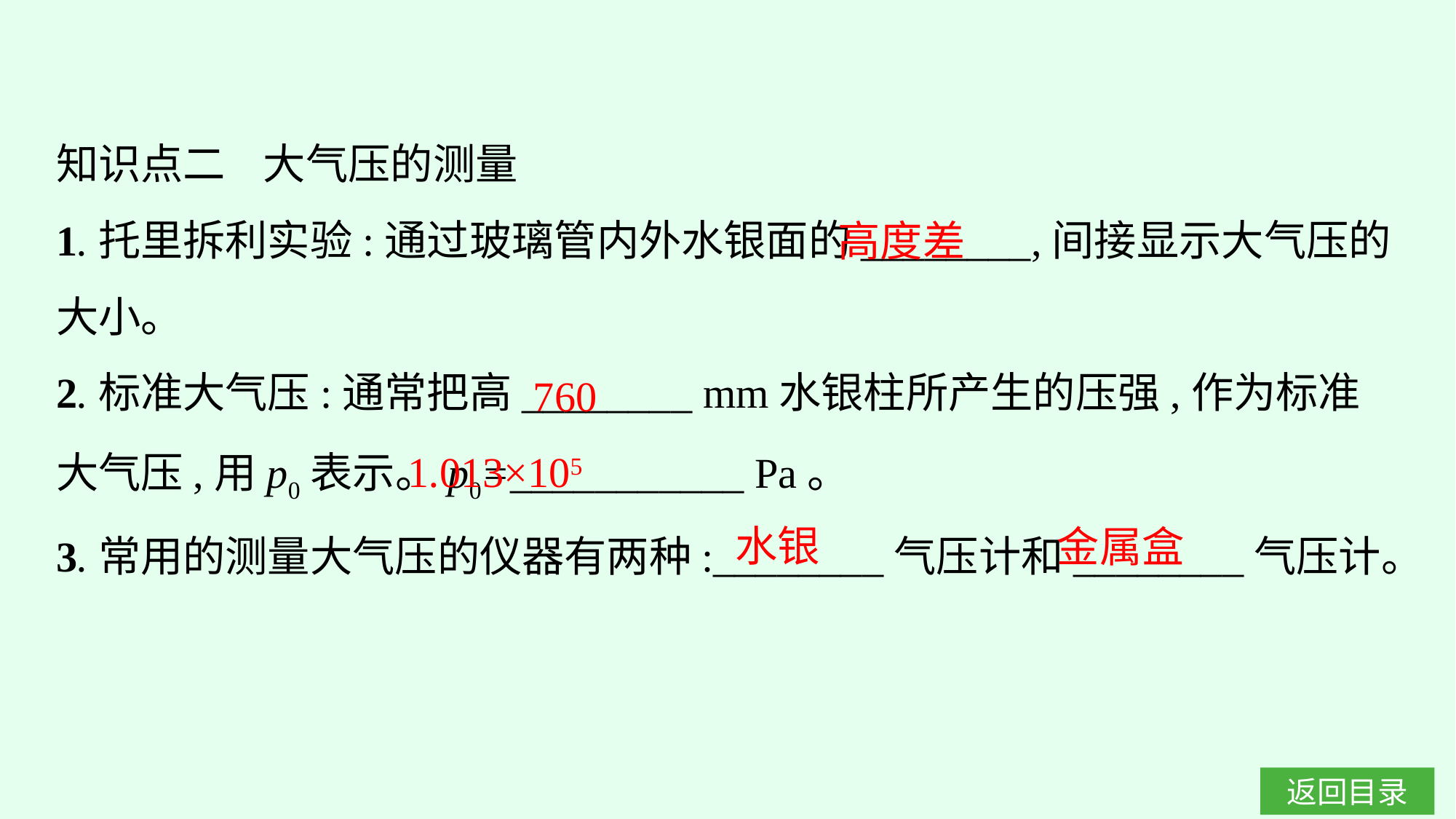

知识点二    大气压的测量
1.托里拆利实验:通过玻璃管内外水银面的________,间接显示大气压的大小。
2.标准大气压:通常把高________ mm水银柱所产生的压强,作为标准大气压,用p0表示。p0=___________ Pa。
3.常用的测量大气压的仪器有两种:________气压计和________气压计。
高度差
760
1.013×105
水银
金属盒